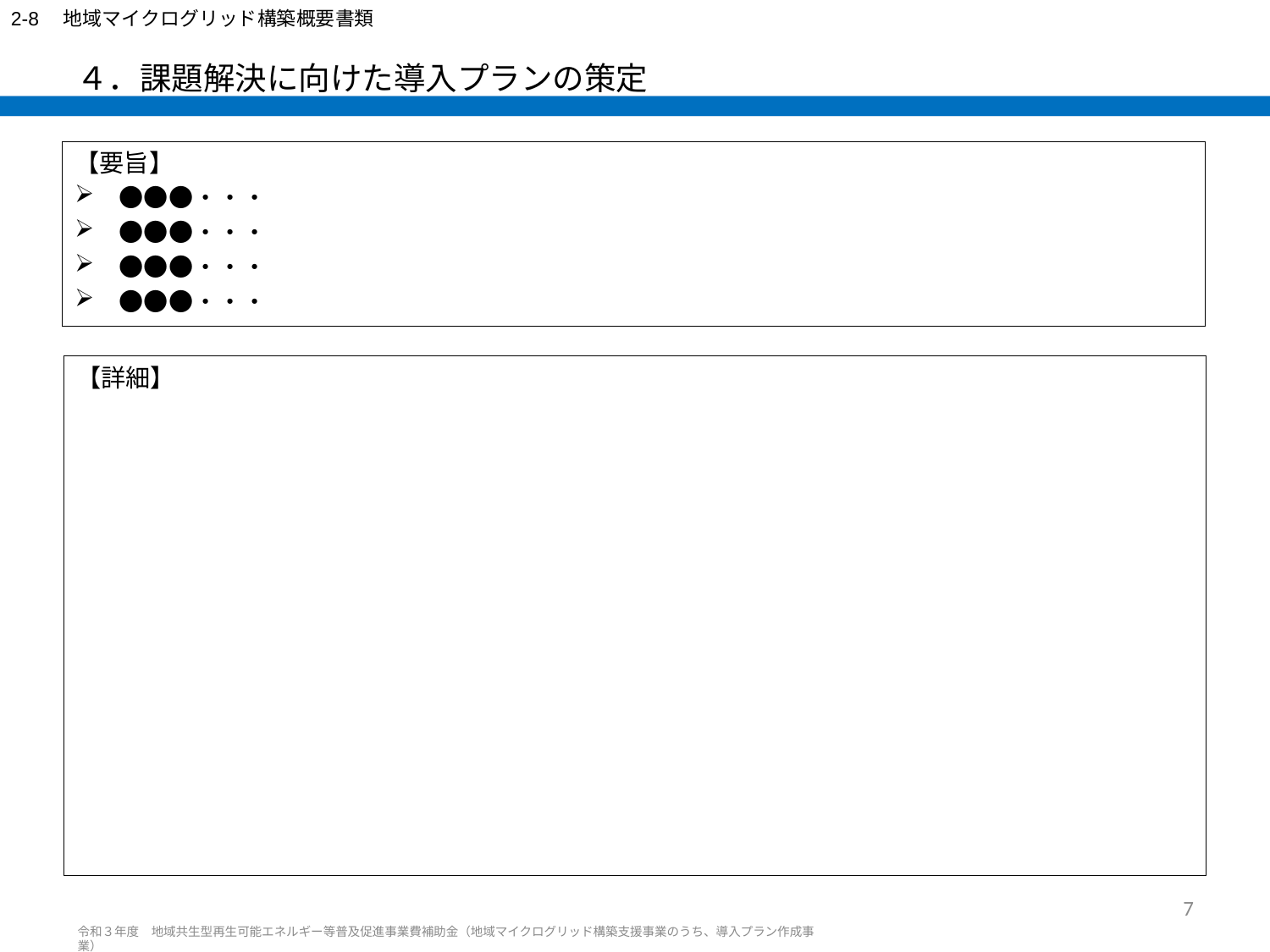

2-8　地域マイクログリッド構築概要書類
# ４．課題解決に向けた導入プランの策定

【要旨】
　●●●・・・
　●●●・・・
　●●●・・・
　●●●・・・
【詳細】
7